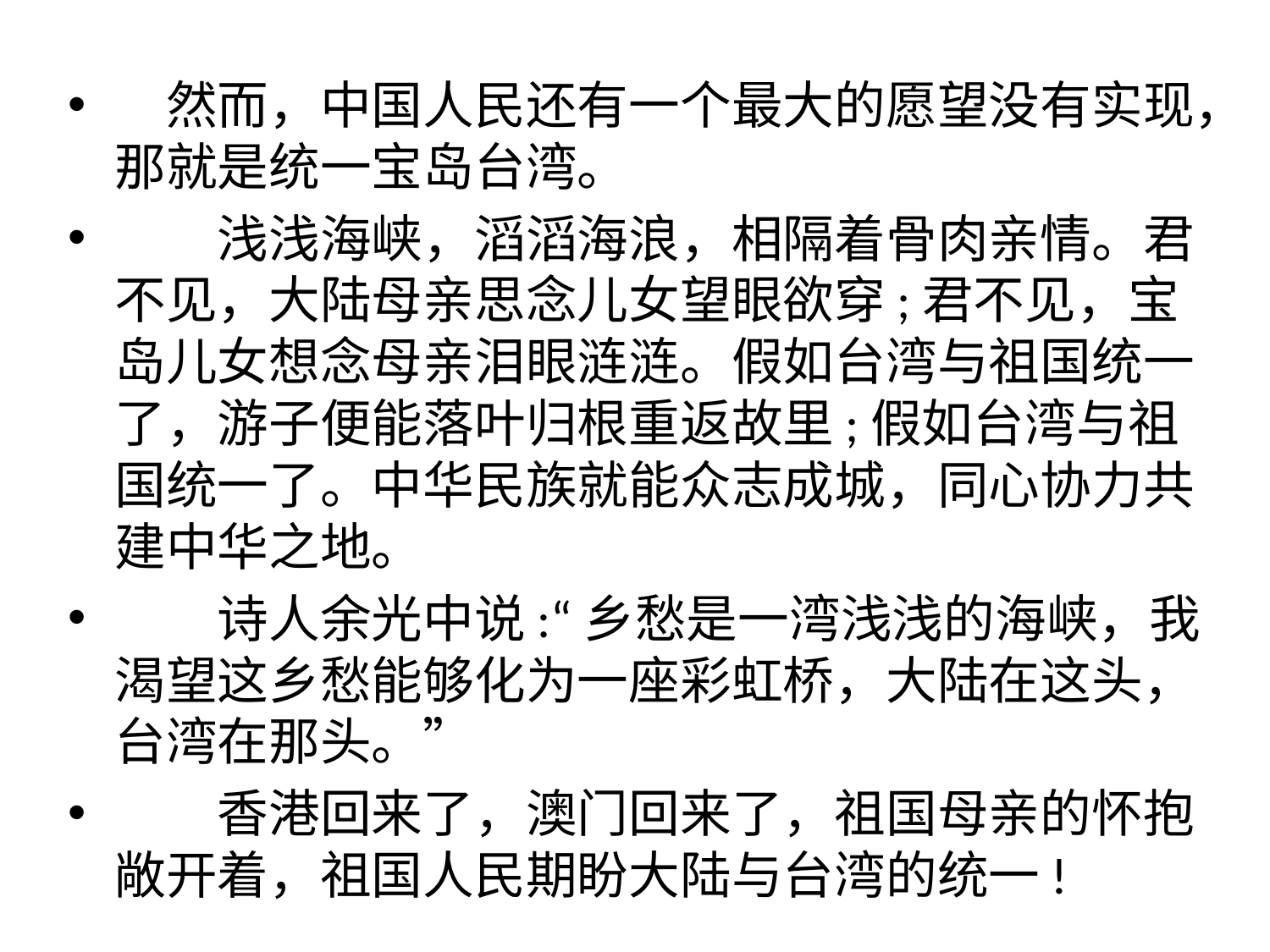

然而，中国人民还有一个最大的愿望没有实现，那就是统一宝岛台湾。
　　浅浅海峡，滔滔海浪，相隔着骨肉亲情。君不见，大陆母亲思念儿女望眼欲穿;君不见，宝岛儿女想念母亲泪眼涟涟。假如台湾与祖国统一了，游子便能落叶归根重返故里;假如台湾与祖国统一了。中华民族就能众志成城，同心协力共建中华之地。
　　诗人余光中说:“乡愁是一湾浅浅的海峡，我渴望这乡愁能够化为一座彩虹桥，大陆在这头，台湾在那头。”
　　香港回来了，澳门回来了，祖国母亲的怀抱敞开着，祖国人民期盼大陆与台湾的统一!